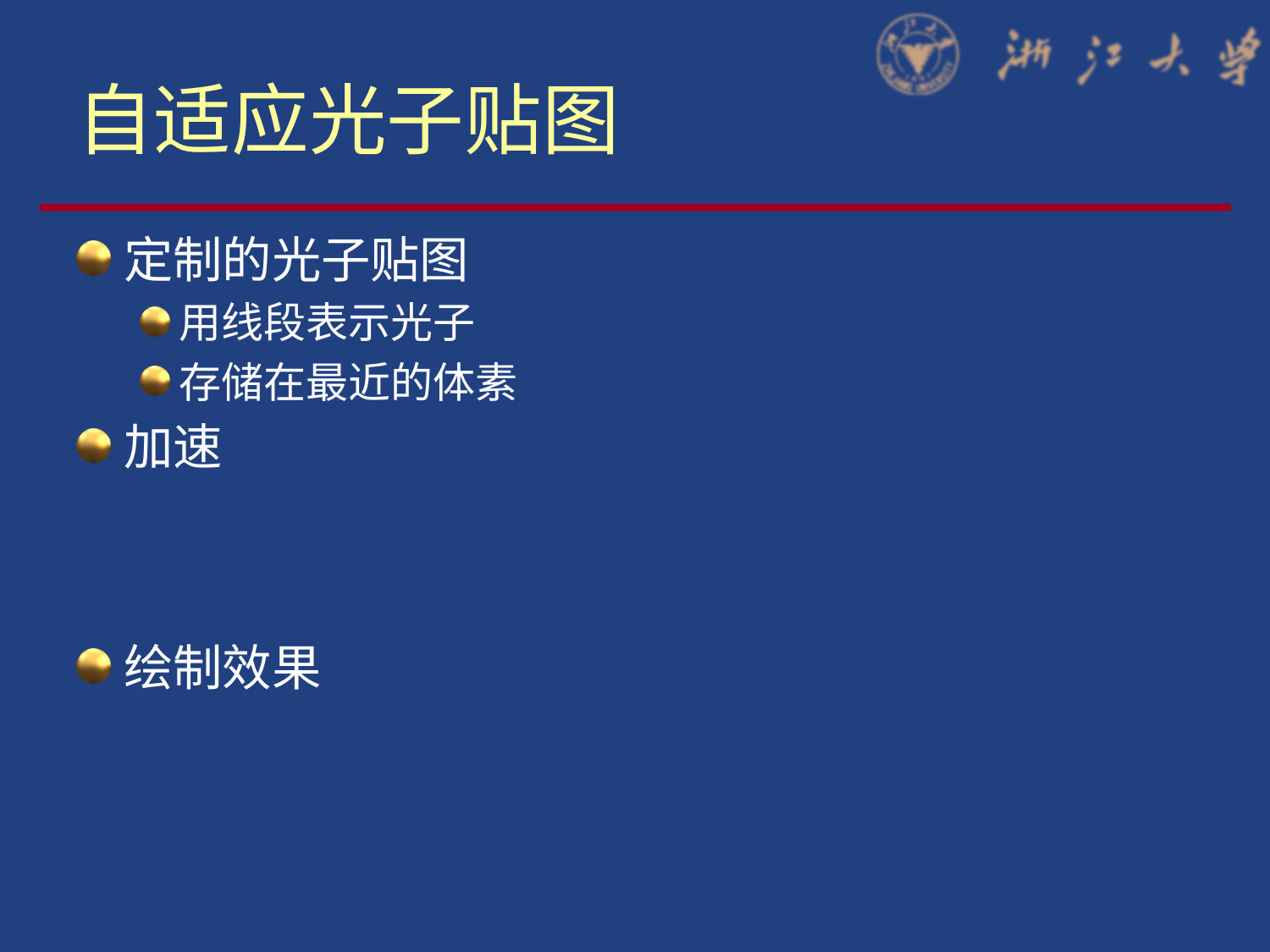

# 自适应光子贴图

定制的光子贴图
用线段表示光子
存储在最近的体素
加速

绘制效果